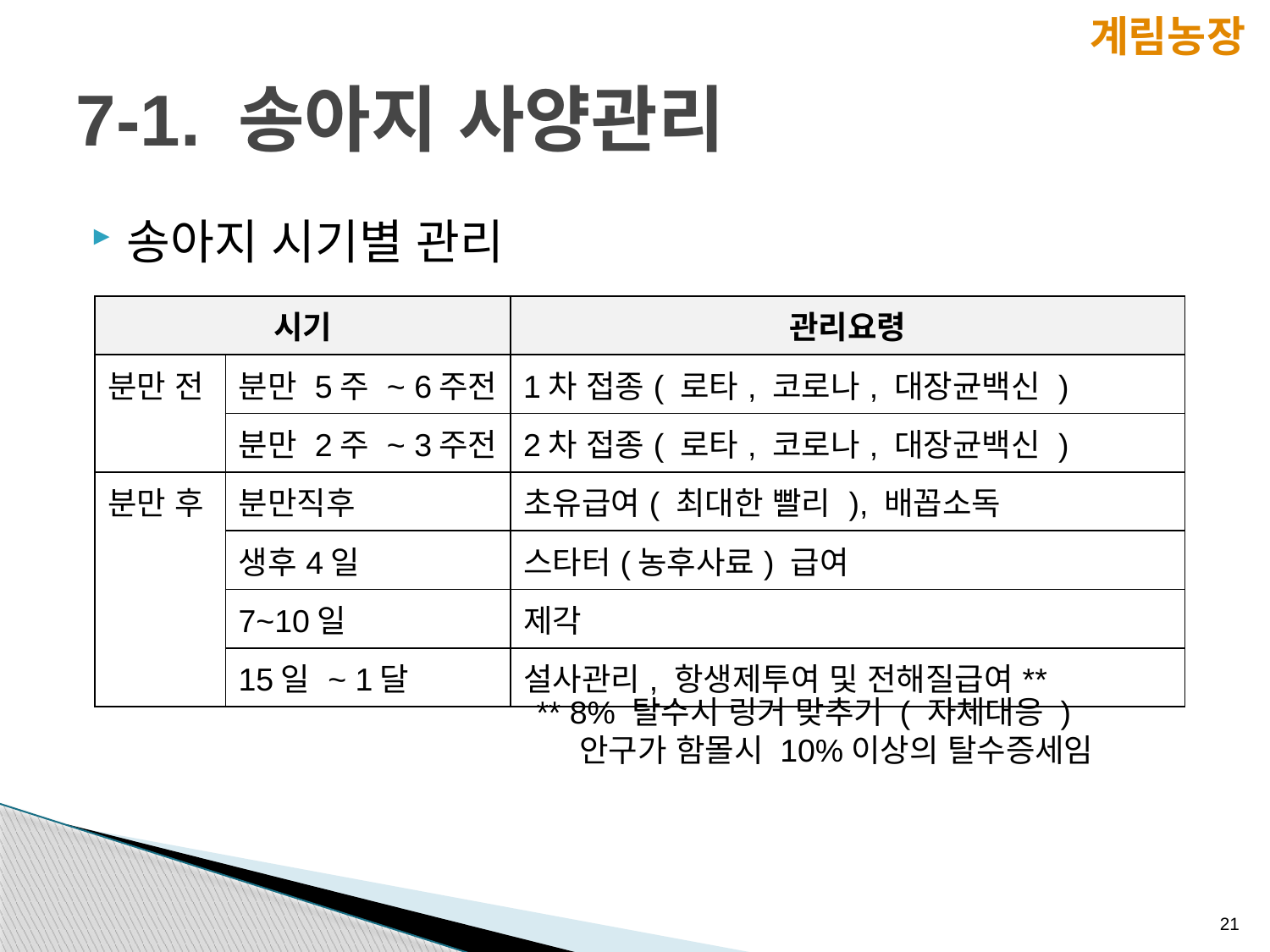

계림농장
# 7-1. 송아지 사양관리
송아지 시기별 관리

| 시기 |  | 관리요령 |
| --- | --- | --- |
| 분만 전 | 분만 5주 ~ 6주전 | 1차 접종( 로타, 코로나, 대장균백신 ) |
|  | 분만 2주 ~ 3주전 | 2차 접종( 로타, 코로나, 대장균백신 ) |
| 분만 후 | 분만직후 | 초유급여( 최대한 빨리 ), 배꼽소독 |
|  | 생후4일 | 스타터(농후사료) 급여 |
|  | 7~10일 | 제각 |
|  | 15일 ~ 1달 | 설사관리, 항생제투여 및 전해질급여\*\* |
 ** 8% 탈수시 링거 맞추기 ( 자체대응 )
     안구가 함몰시 10%이상의 탈수증세임

21